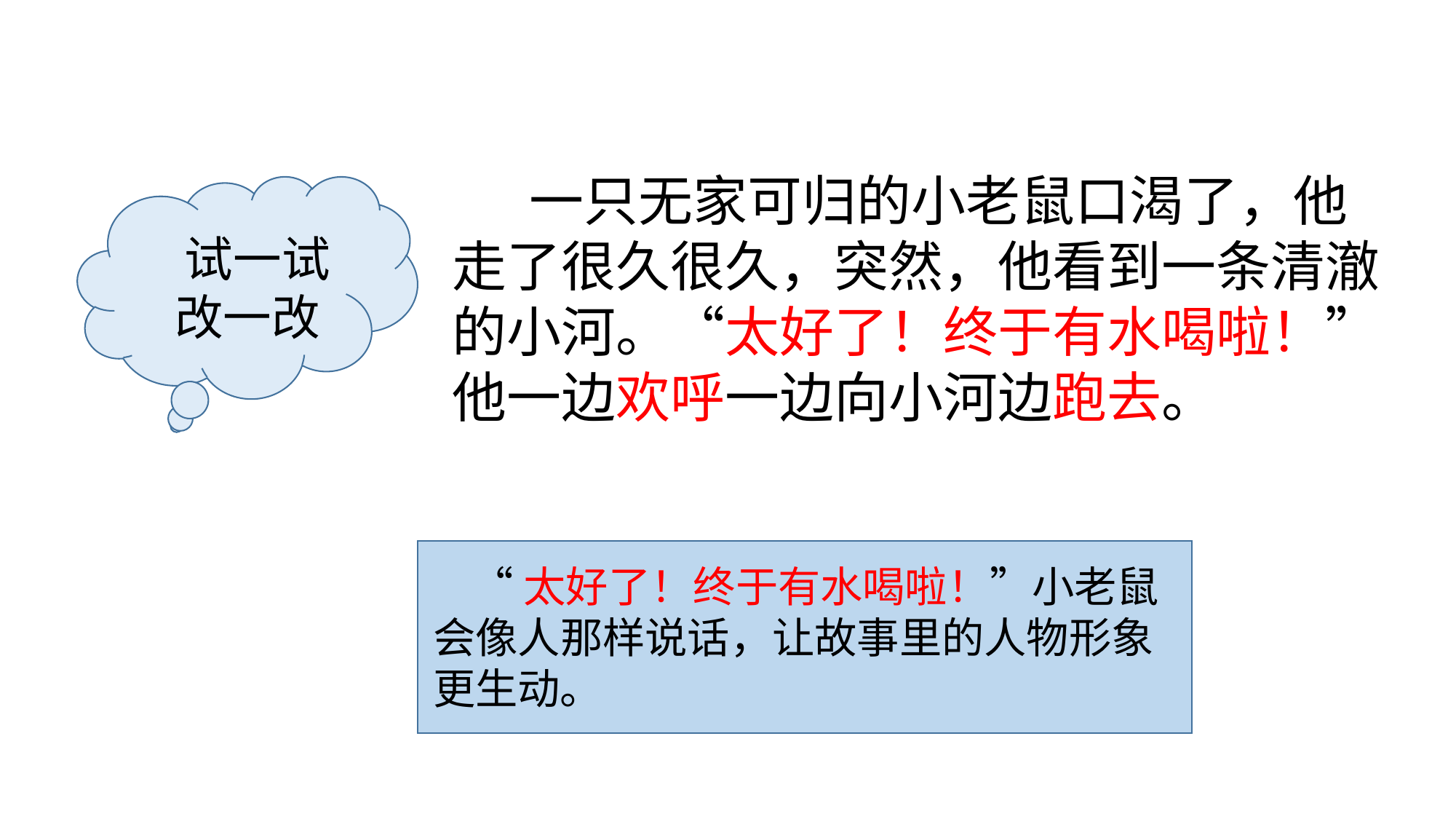

一只无家可归的小老鼠口渴了，他走了很久很久，突然，他看到一条清澈的小河。“太好了！终于有水喝啦！”他一边欢呼一边向小河边跑去。

 试一试
改一改

    “太好了！终于有水喝啦！”小老鼠会像人那样说话，让故事里的人物形象更生动。